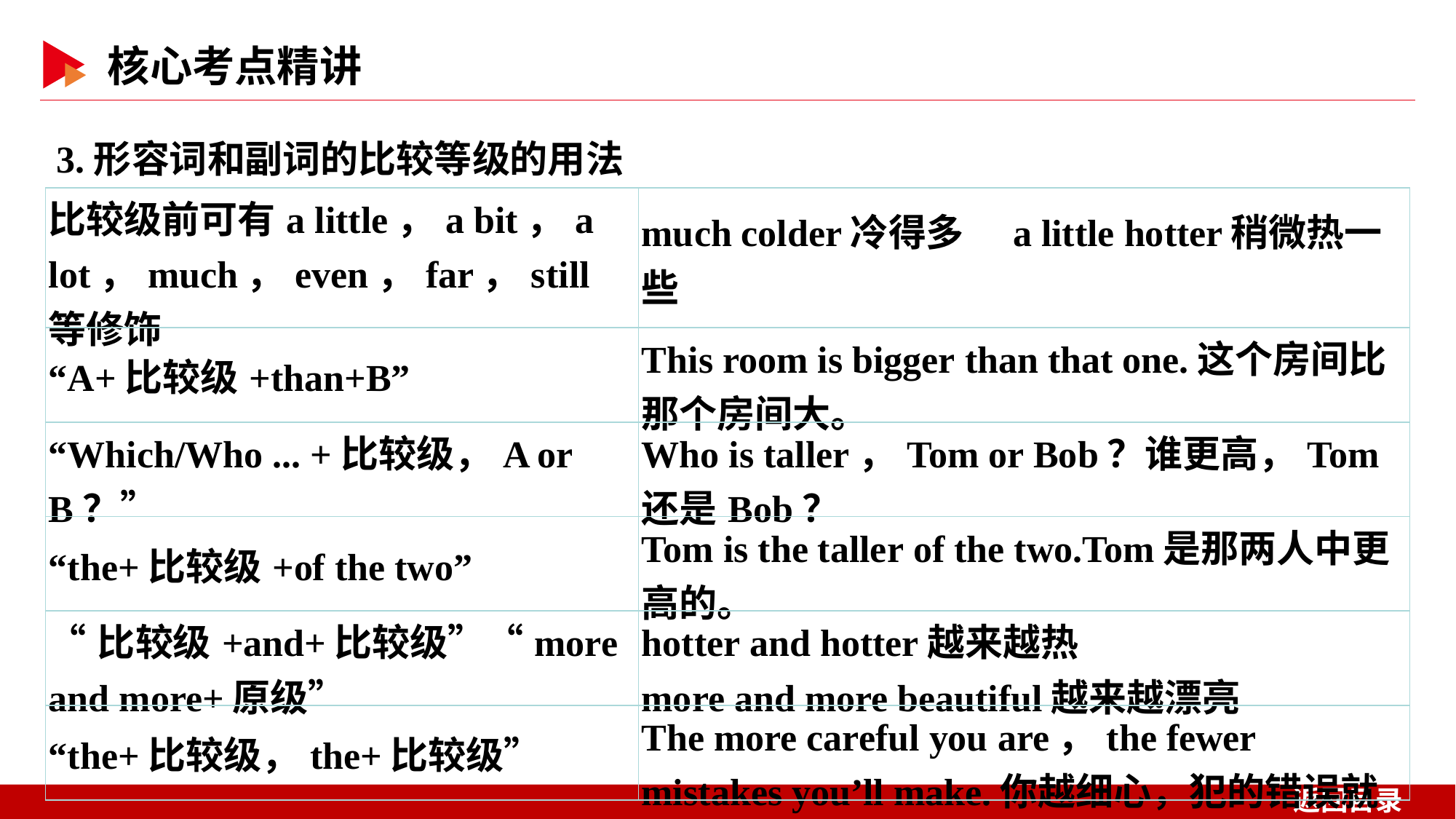

3.形容词和副词的比较等级的用法
| 比较级前可有a little，a bit，a lot，much，even，far，still等修饰 | much colder冷得多　a little hotter稍微热一些 |
| --- | --- |
| “A+比较级+than+B” | This room is bigger than that one.这个房间比那个房间大。 |
| “Which/Who ... +比较级，A or B？” | Who is taller，Tom or Bob？谁更高，Tom还是Bob？ |
| “the+比较级+of the two” | Tom is the taller of the two.Tom是那两人中更高的。 |
| “比较级+and+比较级”“more and more+原级” | hotter and hotter越来越热 more and more beautiful越来越漂亮 |
| “the+比较级，the+比较级” | The more careful you are，the fewer mistakes you’ll make.你越细心，犯的错误就越少。 |